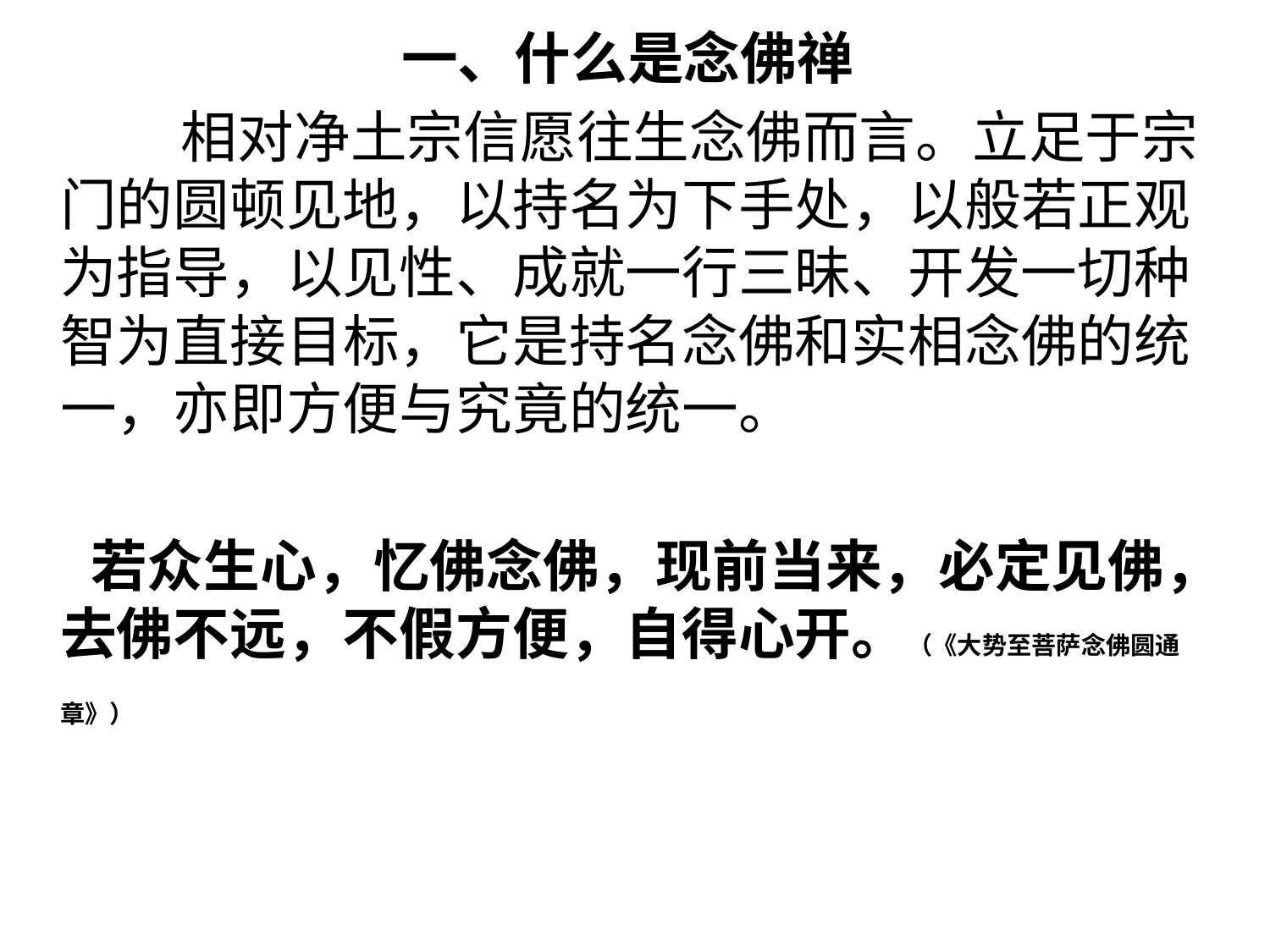

一、什么是念佛禅
            相对净土宗信愿往生念佛而言。立足于宗门的圆顿见地，以持名为下手处，以般若正观为指导，以见性、成就一行三昧、开发一切种智为直接目标，它是持名念佛和实相念佛的统一，亦即方便与究竟的统一。

     若众生心，忆佛念佛，现前当来，必定见佛，去佛不远，不假方便，自得心开。（《大势至菩萨念佛圆通章》）